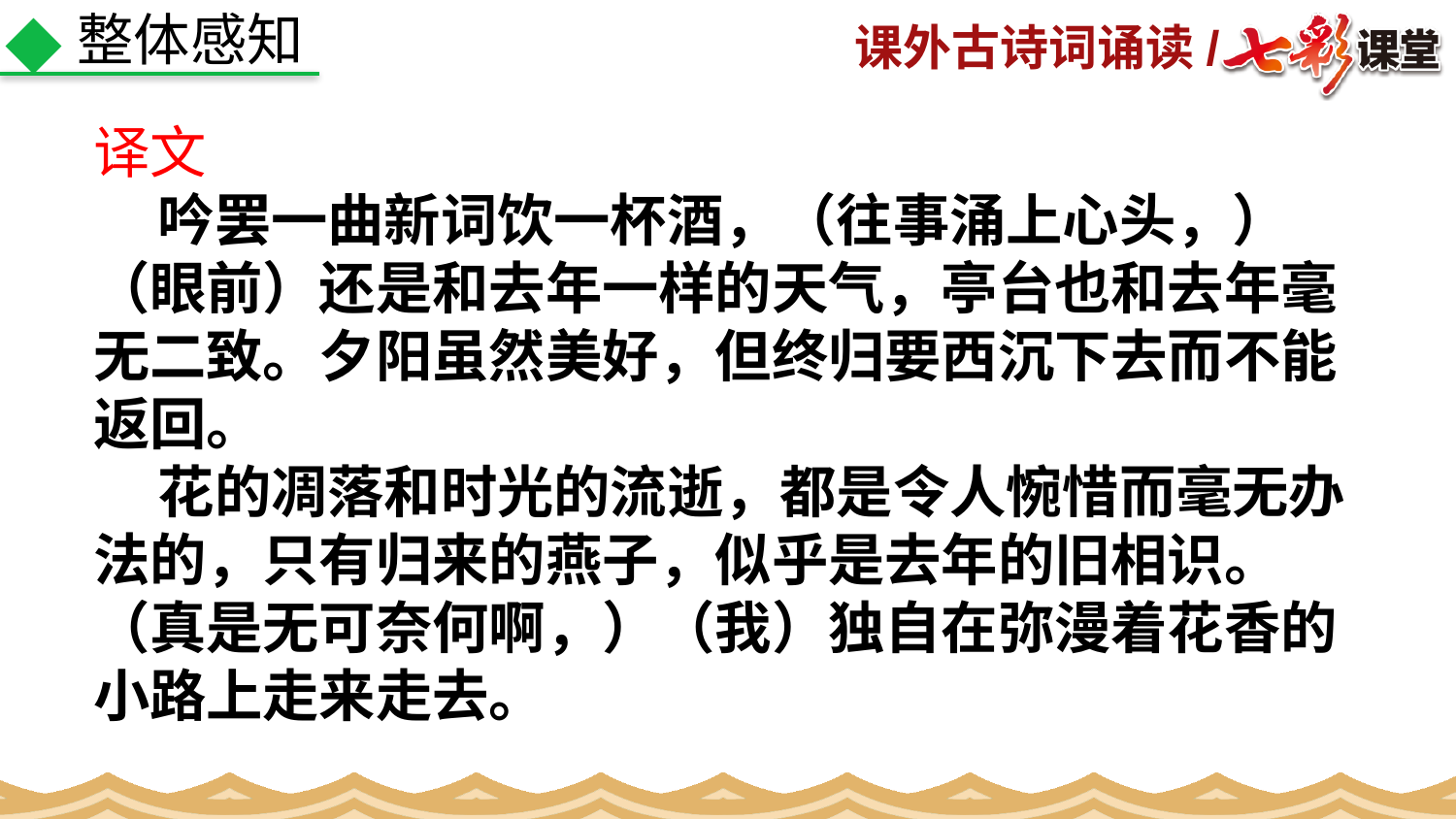

整体感知

译文
    吟罢一曲新词饮一杯酒，（往事涌上心头，）（眼前）还是和去年一样的天气，亭台也和去年毫无二致。夕阳虽然美好，但终归要西沉下去而不能返回。
    花的凋落和时光的流逝，都是令人惋惜而毫无办法的，只有归来的燕子，似乎是去年的旧相识。（真是无可奈何啊，）（我）独自在弥漫着花香的小路上走来走去。